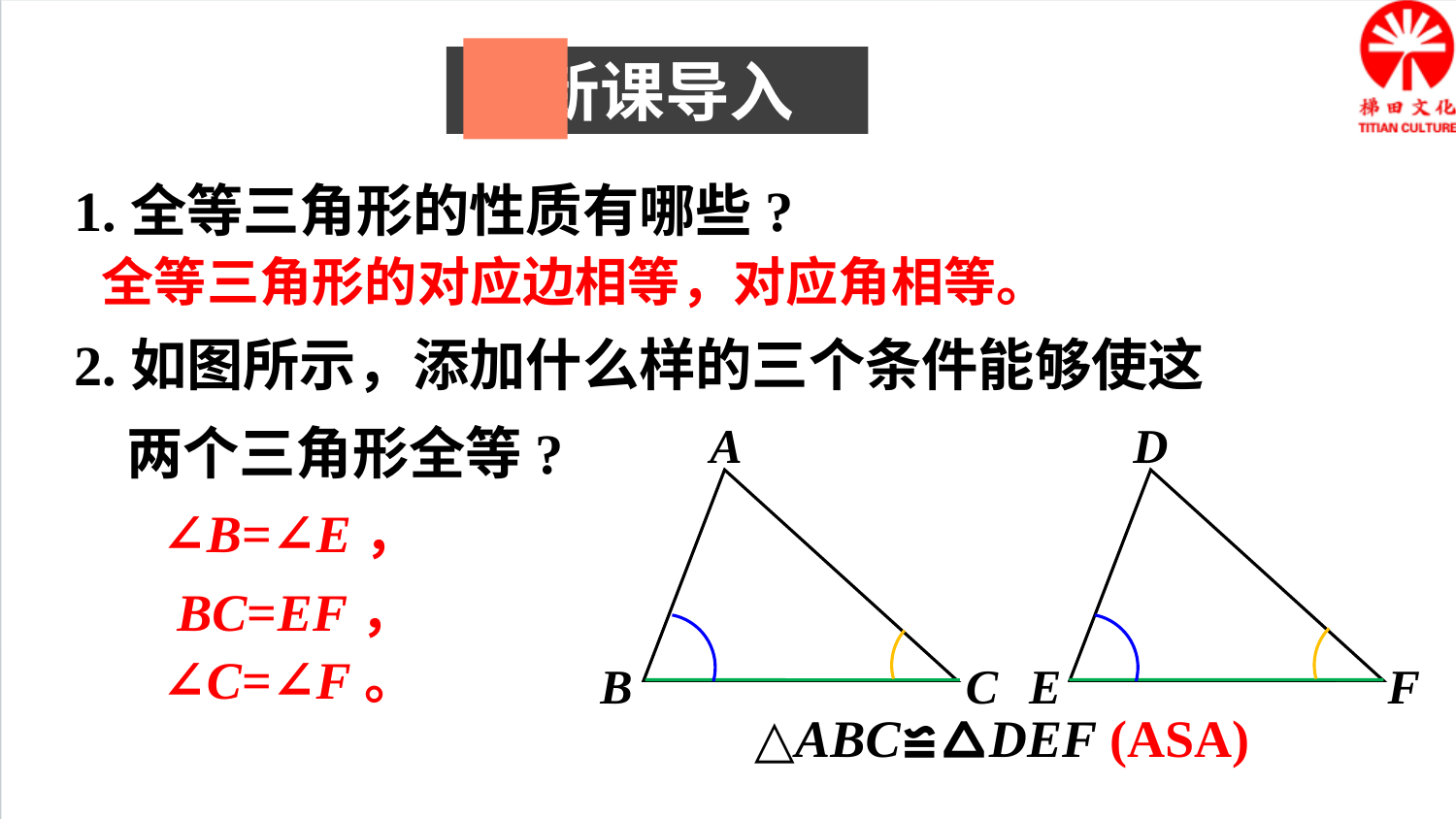

新课导入
1.全等三角形的性质有哪些?
全等三角形的对应边相等，对应角相等。
2.如图所示，添加什么样的三个条件能够使这
   两个三角形全等?
A
D

E
F

B
C
∠B=∠E，
BC=EF，

∠C=∠F。
△ABC≌△DEF (ASA)